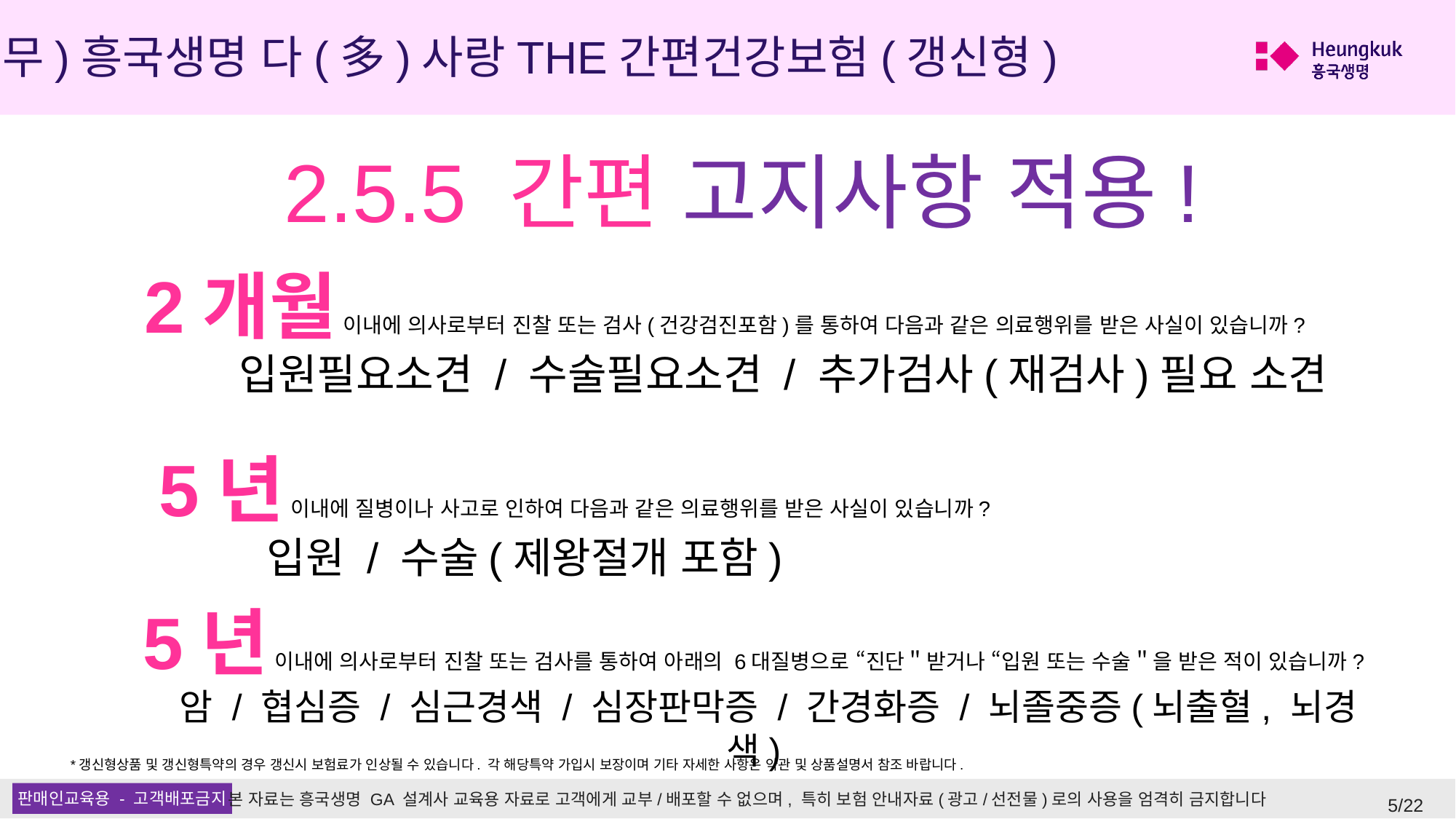

(무)흥국생명 다(多)사랑THE간편건강보험(갱신형)
2.5.5 간편 고지사항 적용!
2개월 이내에 의사로부터 진찰 또는 검사(건강검진포함)를 통하여 다음과 같은 의료행위를 받은 사실이 있습니까?
         입원필요소견 / 수술필요소견 / 추가검사(재검사)필요 소견
5년 이내에 질병이나 사고로 인하여 다음과 같은 의료행위를 받은 사실이 있습니까?
                          입원 / 수술(제왕절개 포함)
5년 이내에 의사로부터 진찰 또는 검사를 통하여 아래의 6대질병으로 “진단＂받거나 “입원 또는 수술＂을 받은 적이 있습니까?
  암 / 협심증 / 심근경색 / 심장판막증 / 간경화증 / 뇌졸중증(뇌출혈, 뇌경색)
*갱신형상품 및 갱신형특약의 경우 갱신시 보험료가 인상될 수 있습니다. 각 해당특약 가입시 보장이며 기타 자세한 사항은 약관 및 상품설명서 참조 바랍니다.
5/22